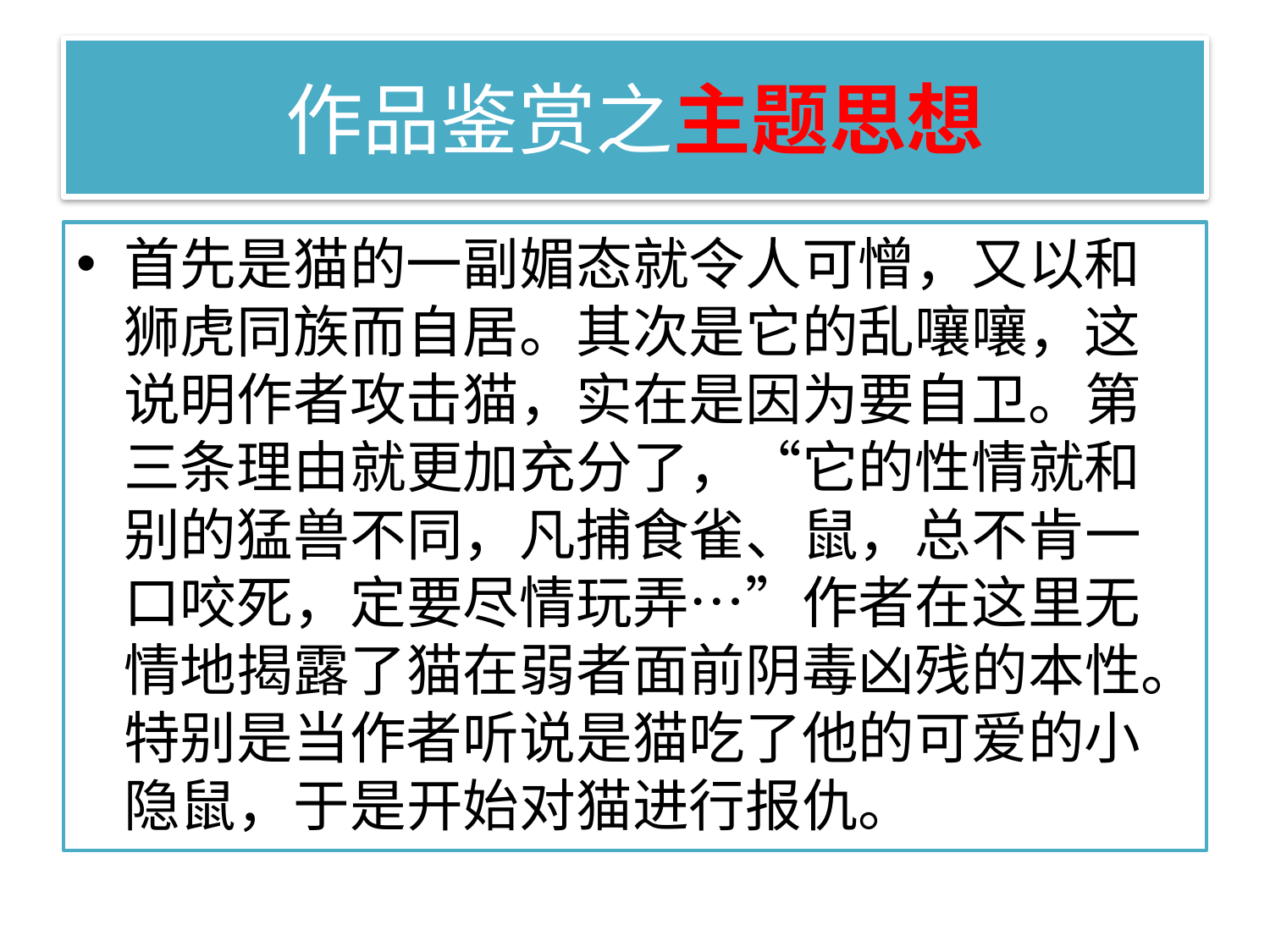

# 作品鉴赏之主题思想
首先是猫的一副媚态就令人可憎，又以和狮虎同族而自居。其次是它的乱嚷嚷，这说明作者攻击猫，实在是因为要自卫。第三条理由就更加充分了，“它的性情就和别的猛兽不同，凡捕食雀、鼠，总不肯一口咬死，定要尽情玩弄…”作者在这里无情地揭露了猫在弱者面前阴毒凶残的本性。特别是当作者听说是猫吃了他的可爱的小隐鼠，于是开始对猫进行报仇。